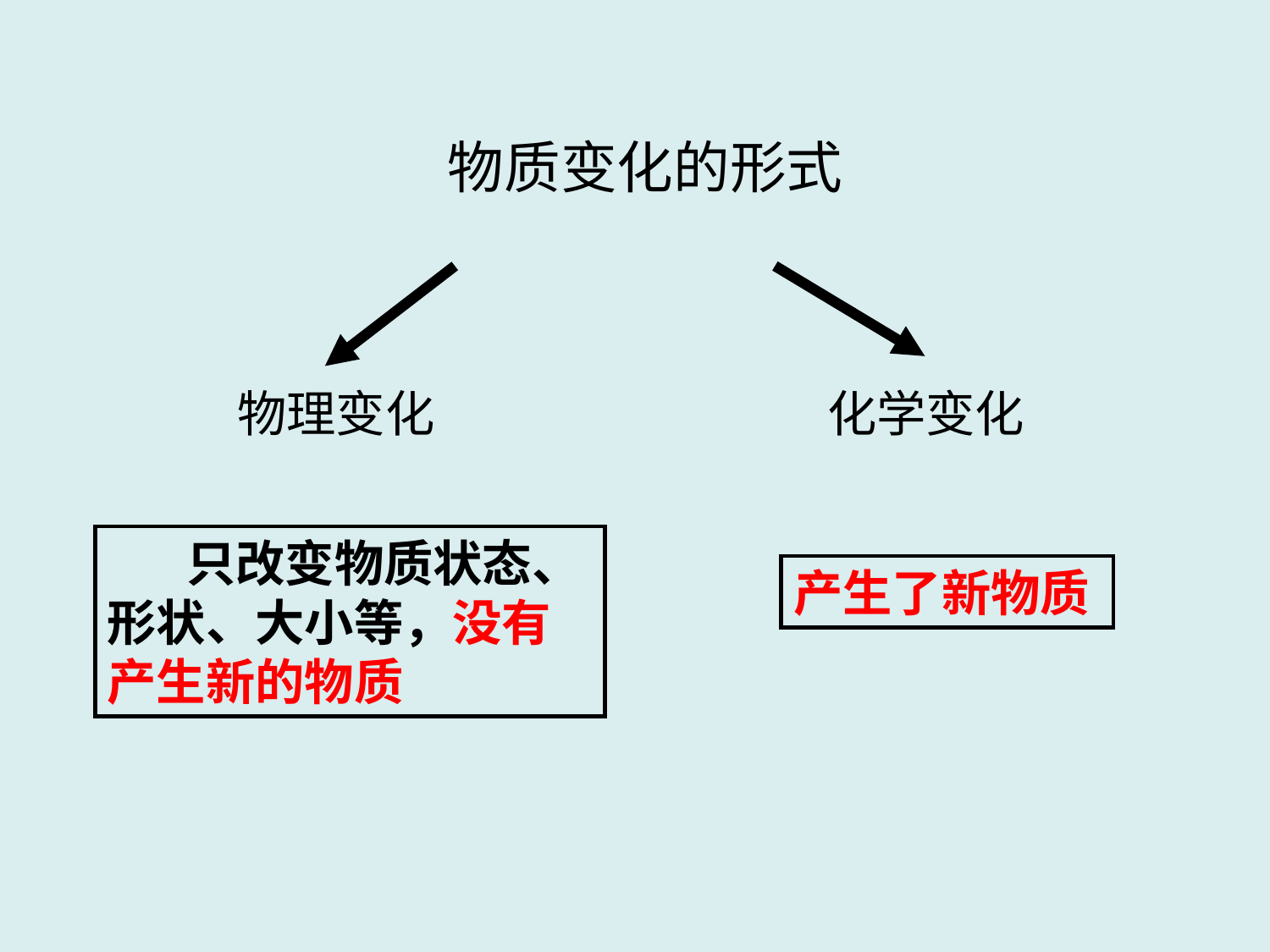

物质变化的形式

物理变化
化学变化
      只改变物质状态、形状、大小等，没有产生新的物质
产生了新物质